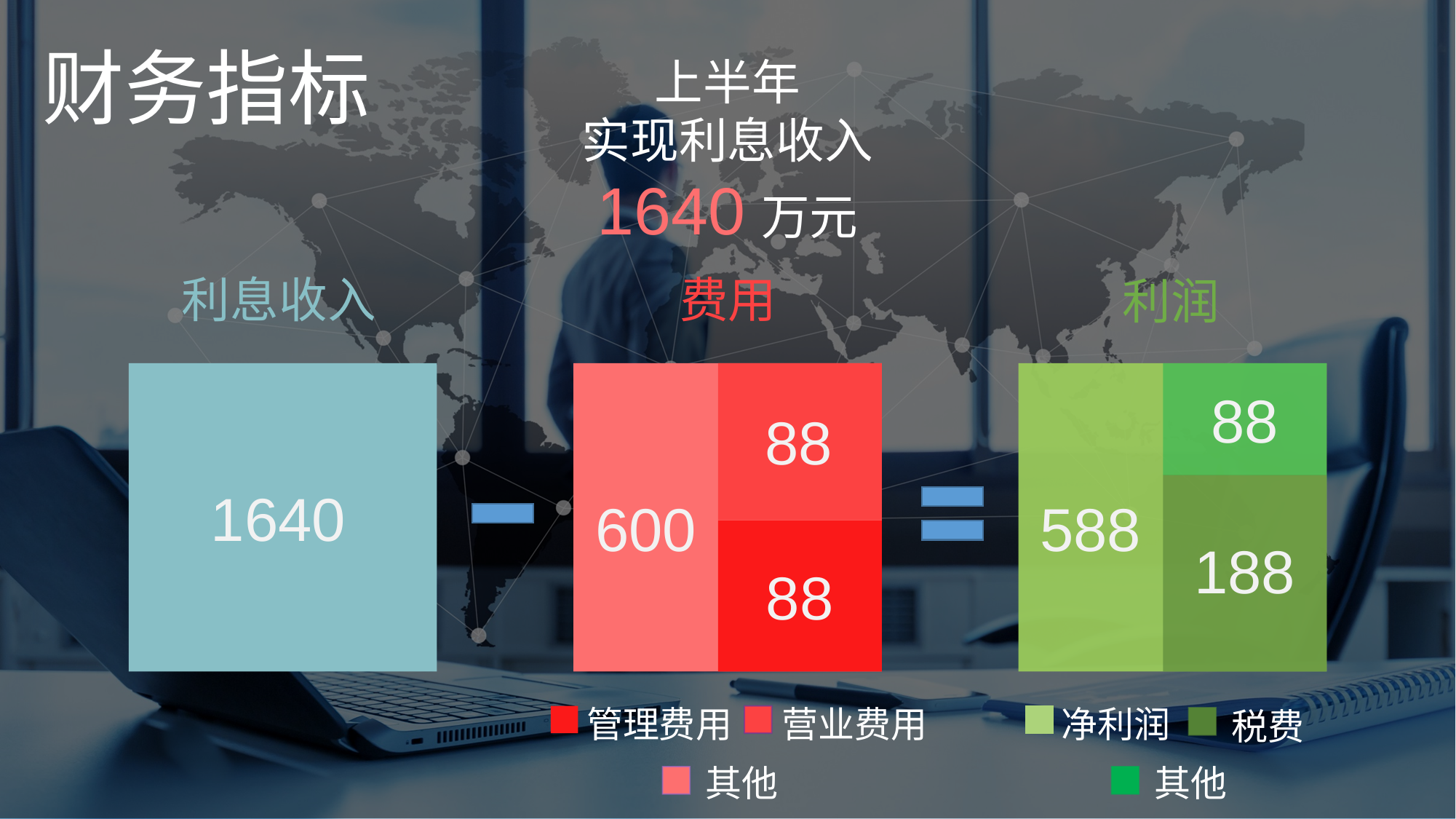

财务指标
上半年
实现利息收入
1640万元
利息收入
费用
利润

88
88

1640
600
588

188
88
管理费用
营业费用

净利润
税费

其他
其他